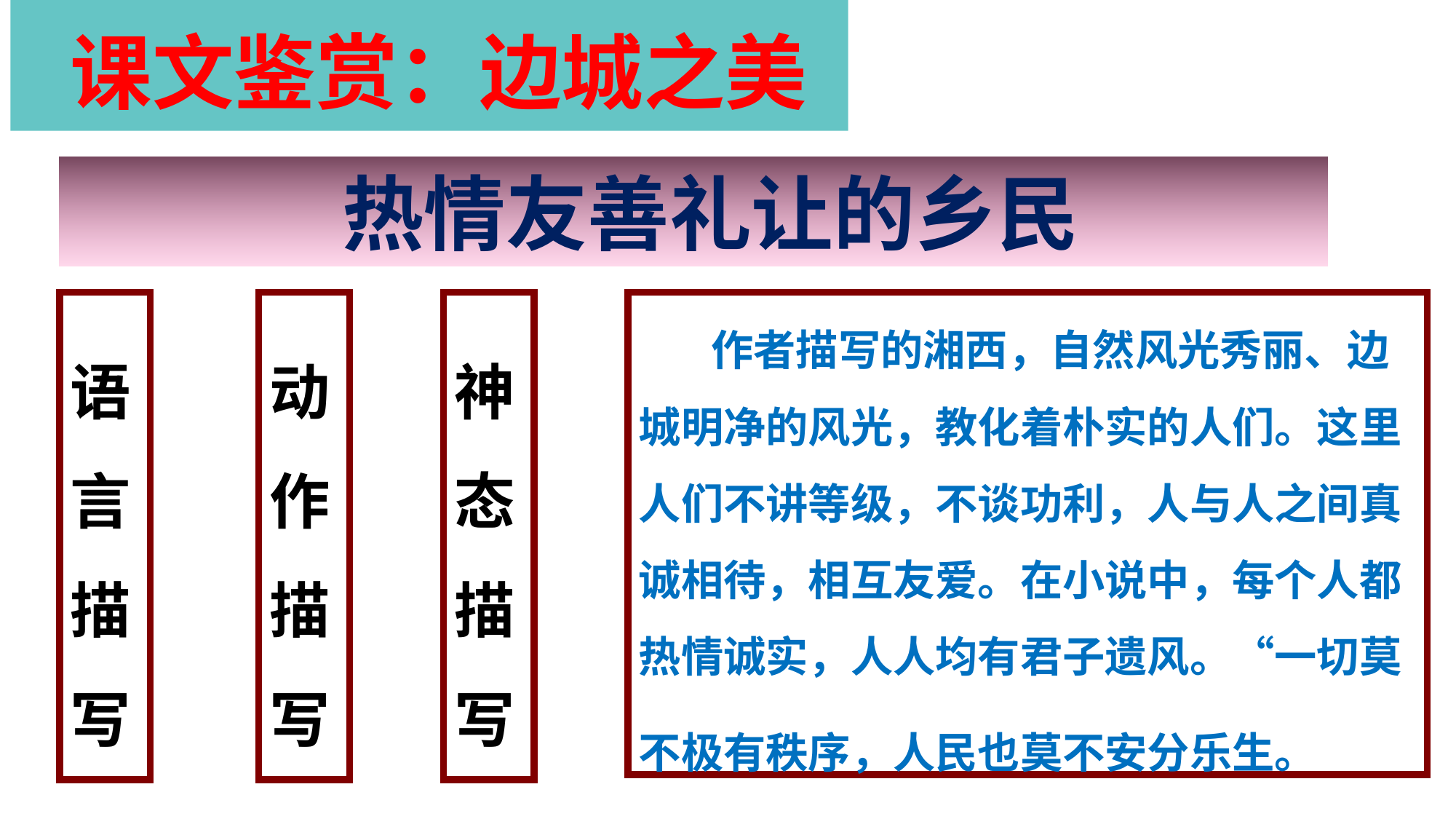

课文鉴赏：边城之美
 热情友善礼让的乡民
语言描写
动作描写
神态描写
      作者描写的湘西，自然风光秀丽、边城明净的风光，教化着朴实的人们。这里人们不讲等级，不谈功利，人与人之间真诚相待，相互友爱。在小说中，每个人都热情诚实，人人均有君子遗风。“一切莫不极有秩序，人民也莫不安分乐生。